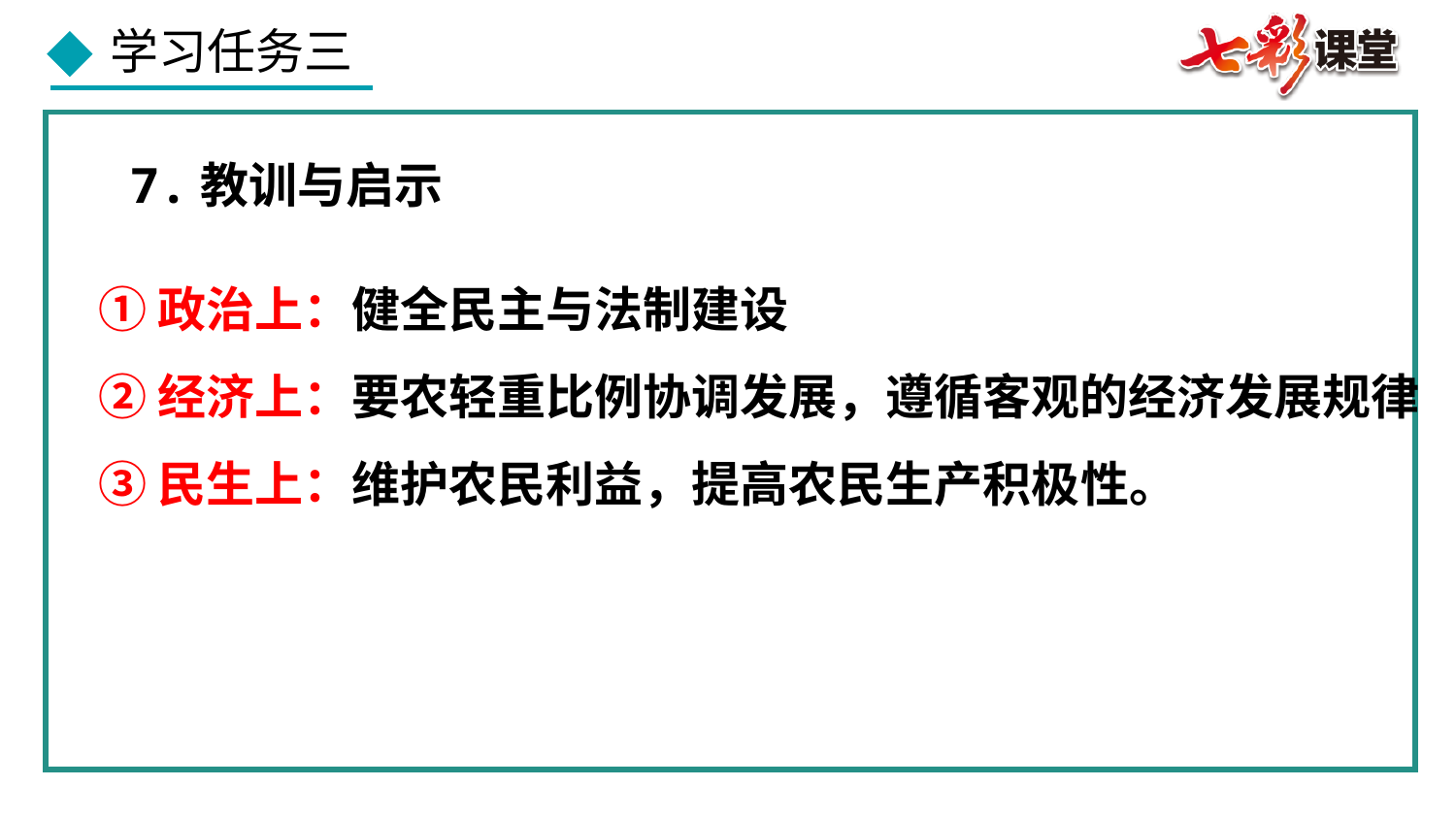

7.教训与启示
①政治上：健全民主与法制建设
②经济上：要农轻重比例协调发展，遵循客观的经济发展规律
③民生上：维护农民利益，提高农民生产积极性。